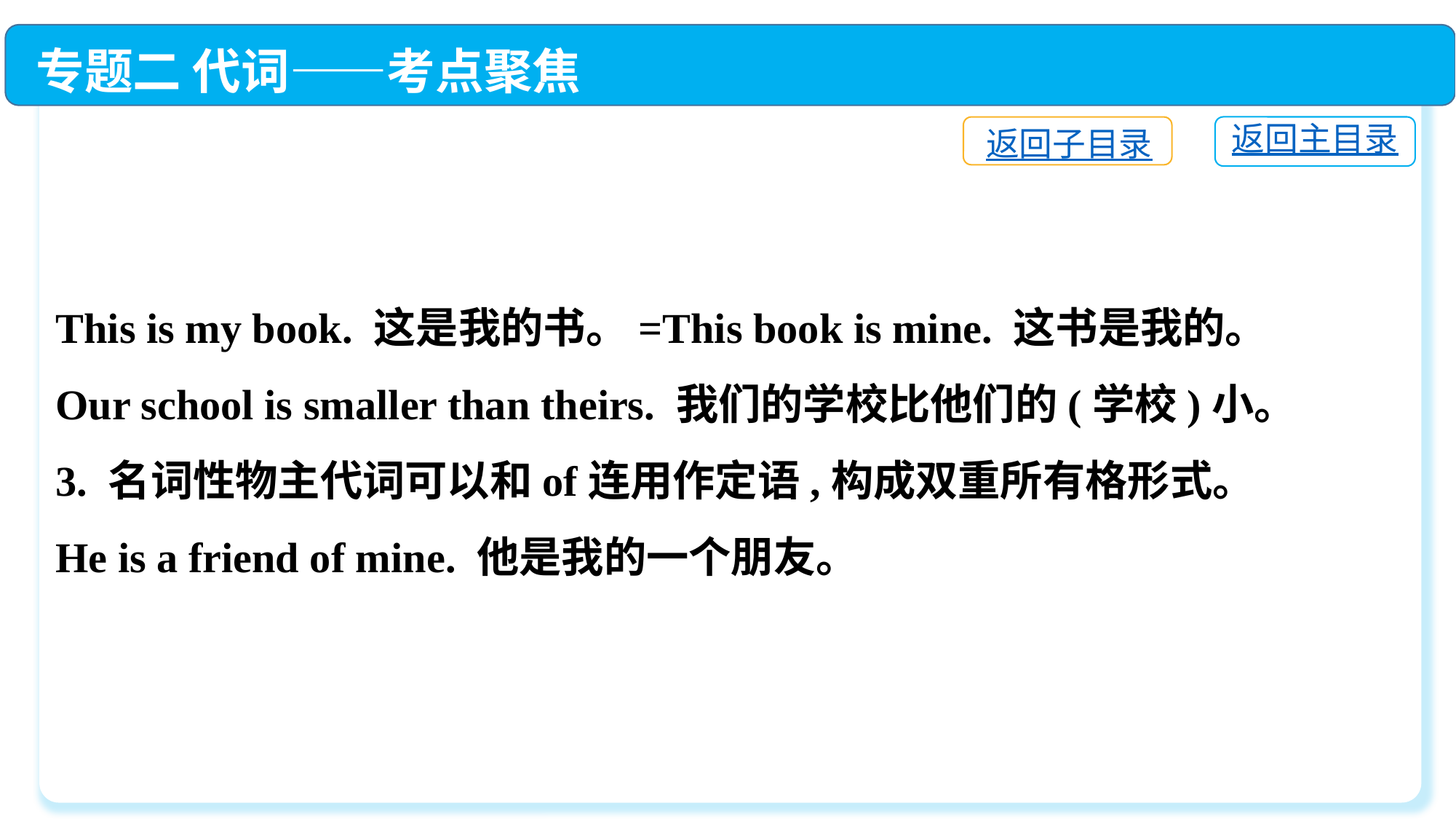

专题二 代词——考点聚焦

This is my book. 这是我的书。=This book is mine. 这书是我的。
Our school is smaller than theirs. 我们的学校比他们的(学校)小。
3. 名词性物主代词可以和of连用作定语,构成双重所有格形式。
He is a friend of mine. 他是我的一个朋友。

返回主目录

返回子目录